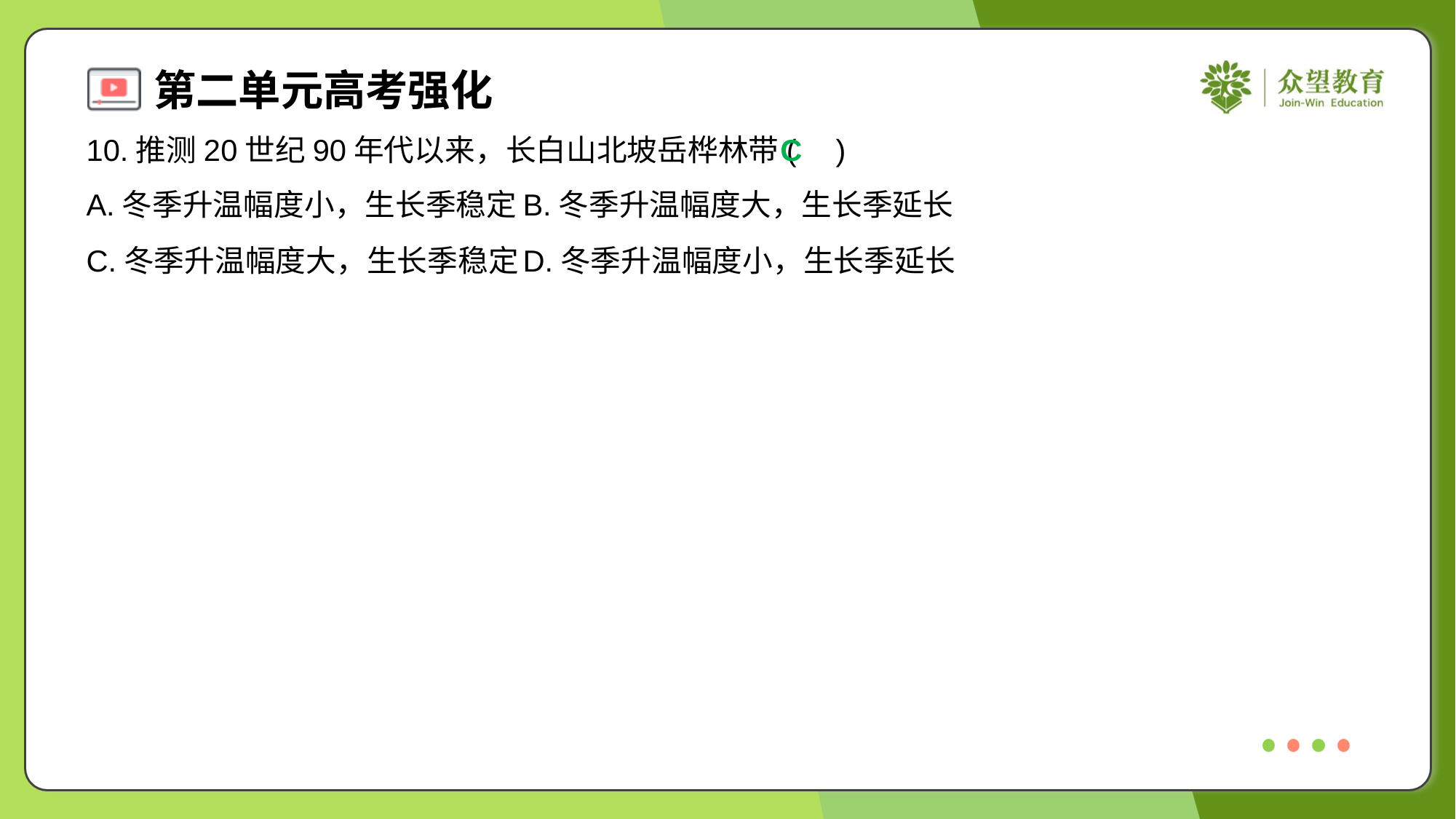

10.推测20世纪90年代以来，长白山北坡岳桦林带(     )
C
A.冬季升温幅度小，生长季稳定	B.冬季升温幅度大，生长季延长
C.冬季升温幅度大，生长季稳定	D.冬季升温幅度小，生长季延长